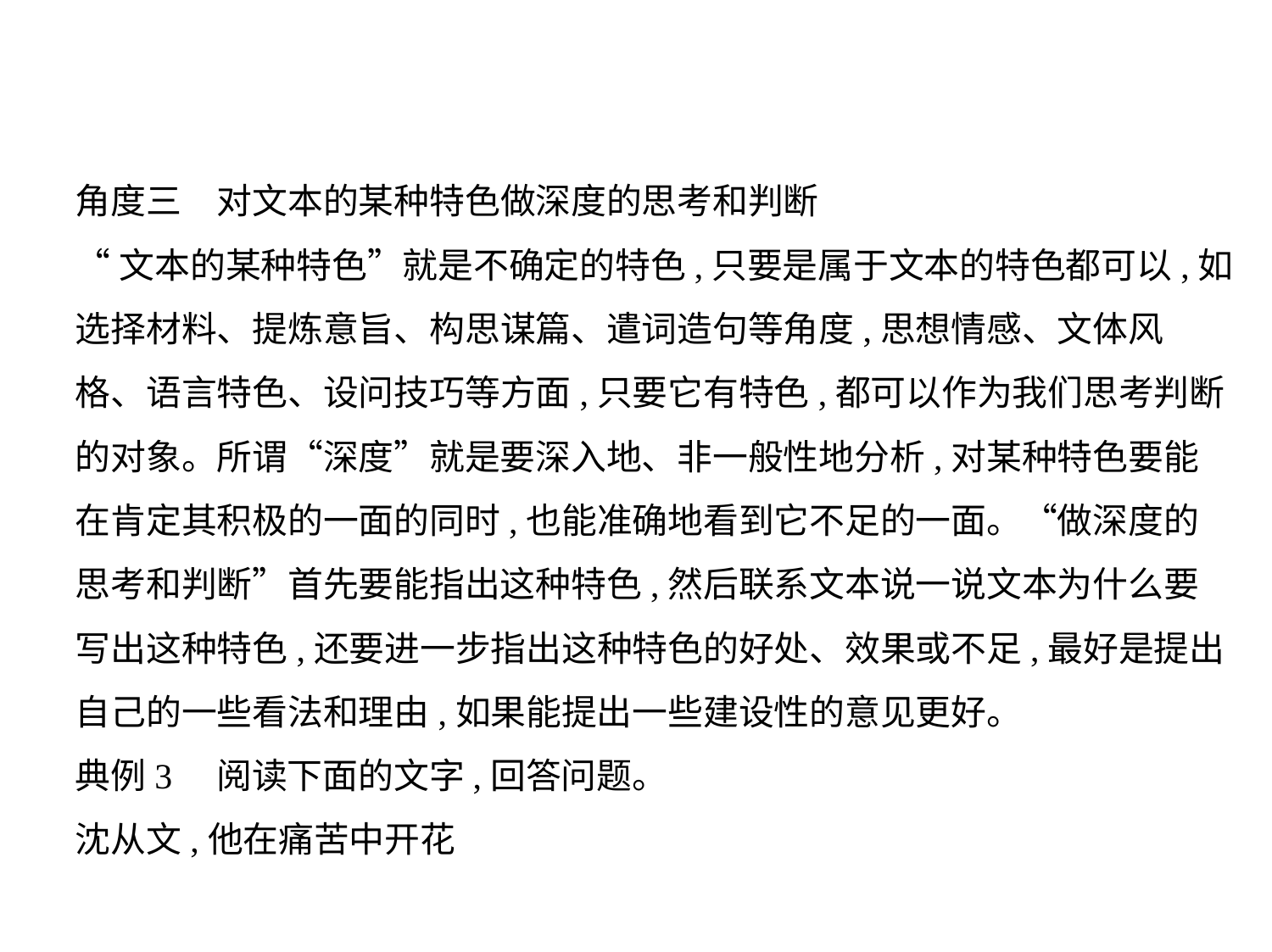

角度三　对文本的某种特色做深度的思考和判断
“文本的某种特色”就是不确定的特色,只要是属于文本的特色都可以,如
选择材料、提炼意旨、构思谋篇、遣词造句等角度,思想情感、文体风
格、语言特色、设问技巧等方面,只要它有特色,都可以作为我们思考判断
的对象。所谓“深度”就是要深入地、非一般性地分析,对某种特色要能
在肯定其积极的一面的同时,也能准确地看到它不足的一面。“做深度的
思考和判断”首先要能指出这种特色,然后联系文本说一说文本为什么要
写出这种特色,还要进一步指出这种特色的好处、效果或不足,最好是提出
自己的一些看法和理由,如果能提出一些建设性的意见更好。
典例3　阅读下面的文字,回答问题。
沈从文,他在痛苦中开花